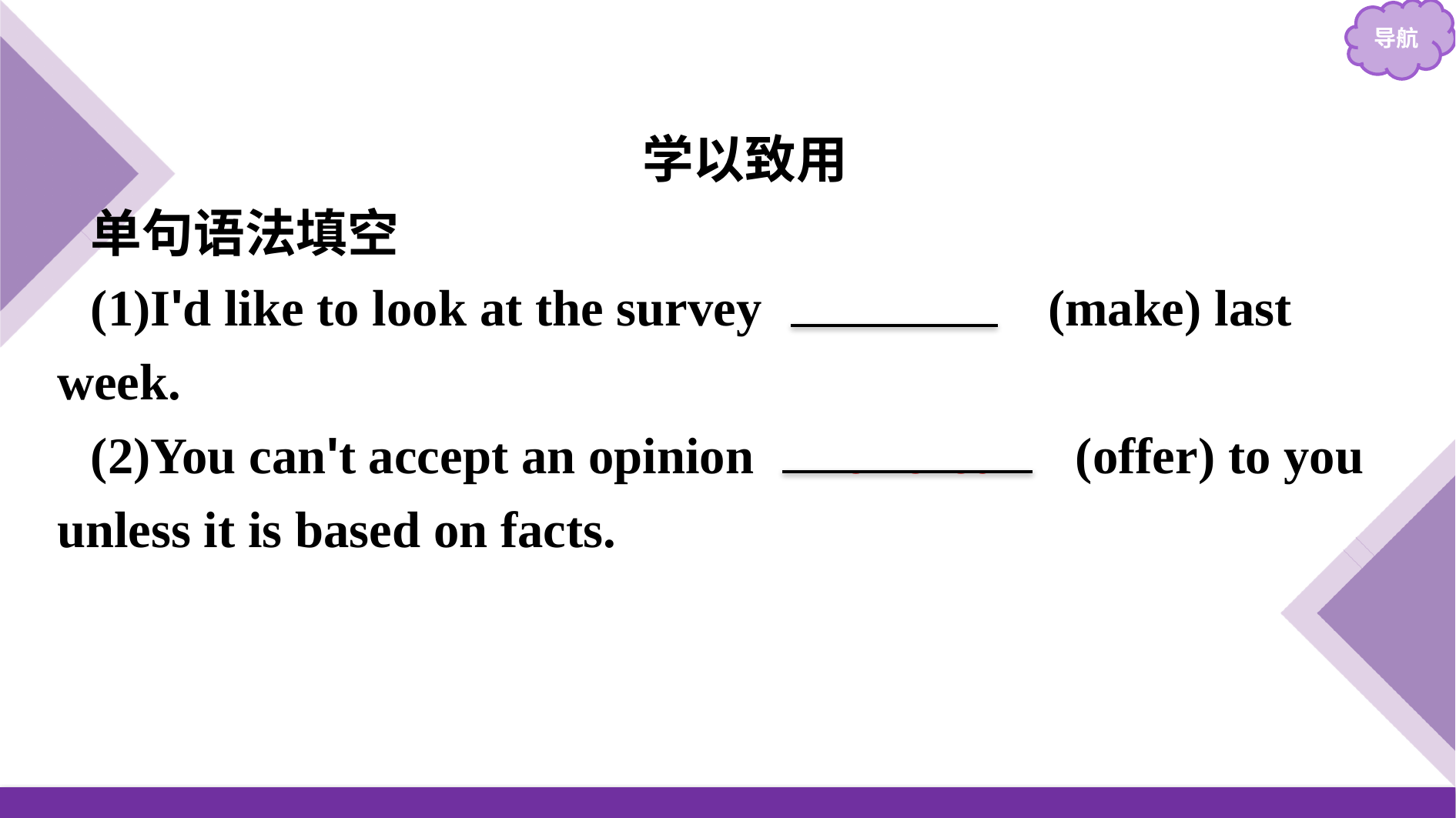

学以致用
单句语法填空
(1)I'd like to look at the survey 　made　(make) last week.
(2)You can't accept an opinion 　offered　(offer) to you unless it is based on facts.